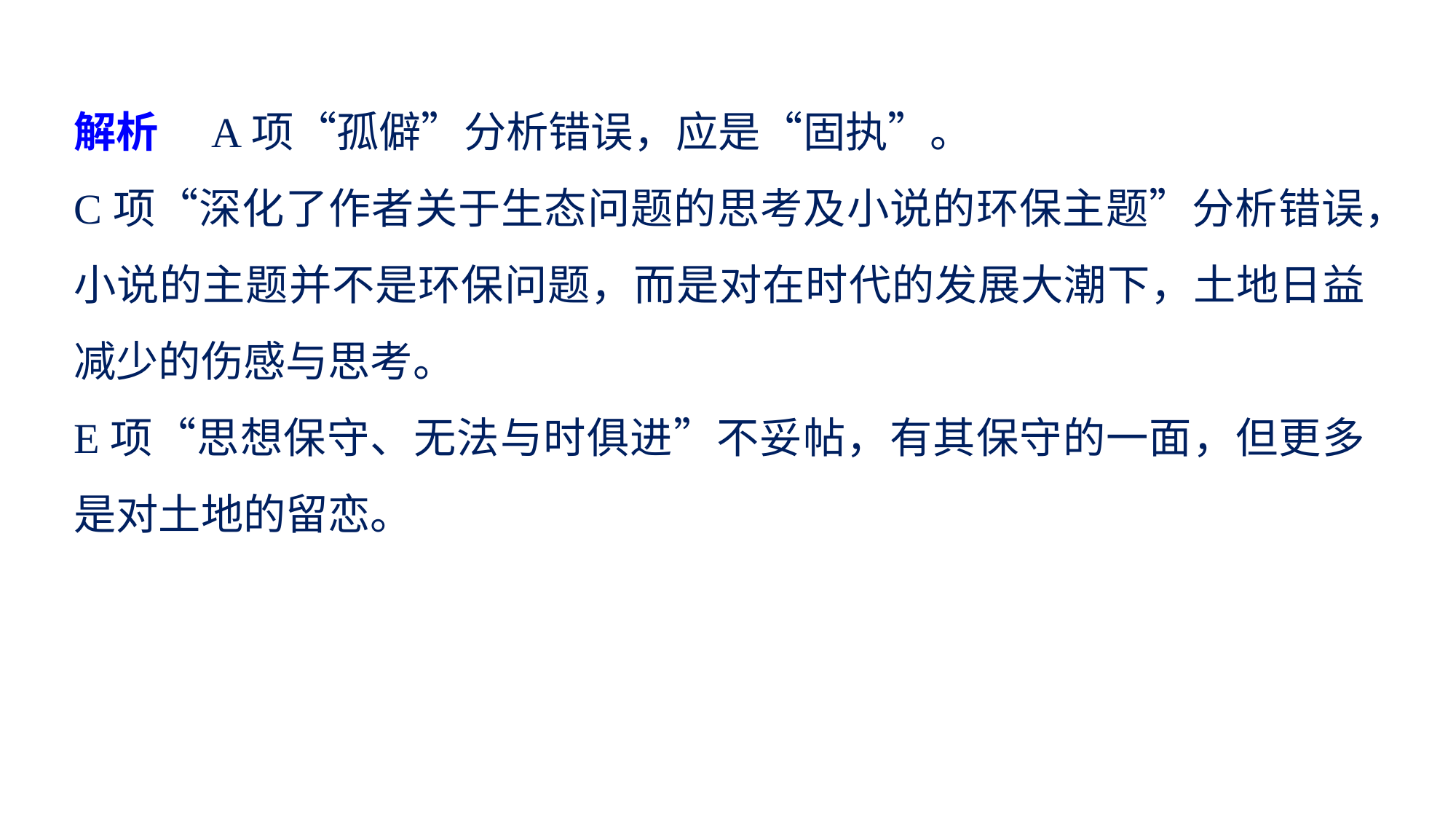

解析　A项“孤僻”分析错误，应是“固执”。
C项“深化了作者关于生态问题的思考及小说的环保主题”分析错误，小说的主题并不是环保问题，而是对在时代的发展大潮下，土地日益减少的伤感与思考。
E项“思想保守、无法与时俱进”不妥帖，有其保守的一面，但更多是对土地的留恋。